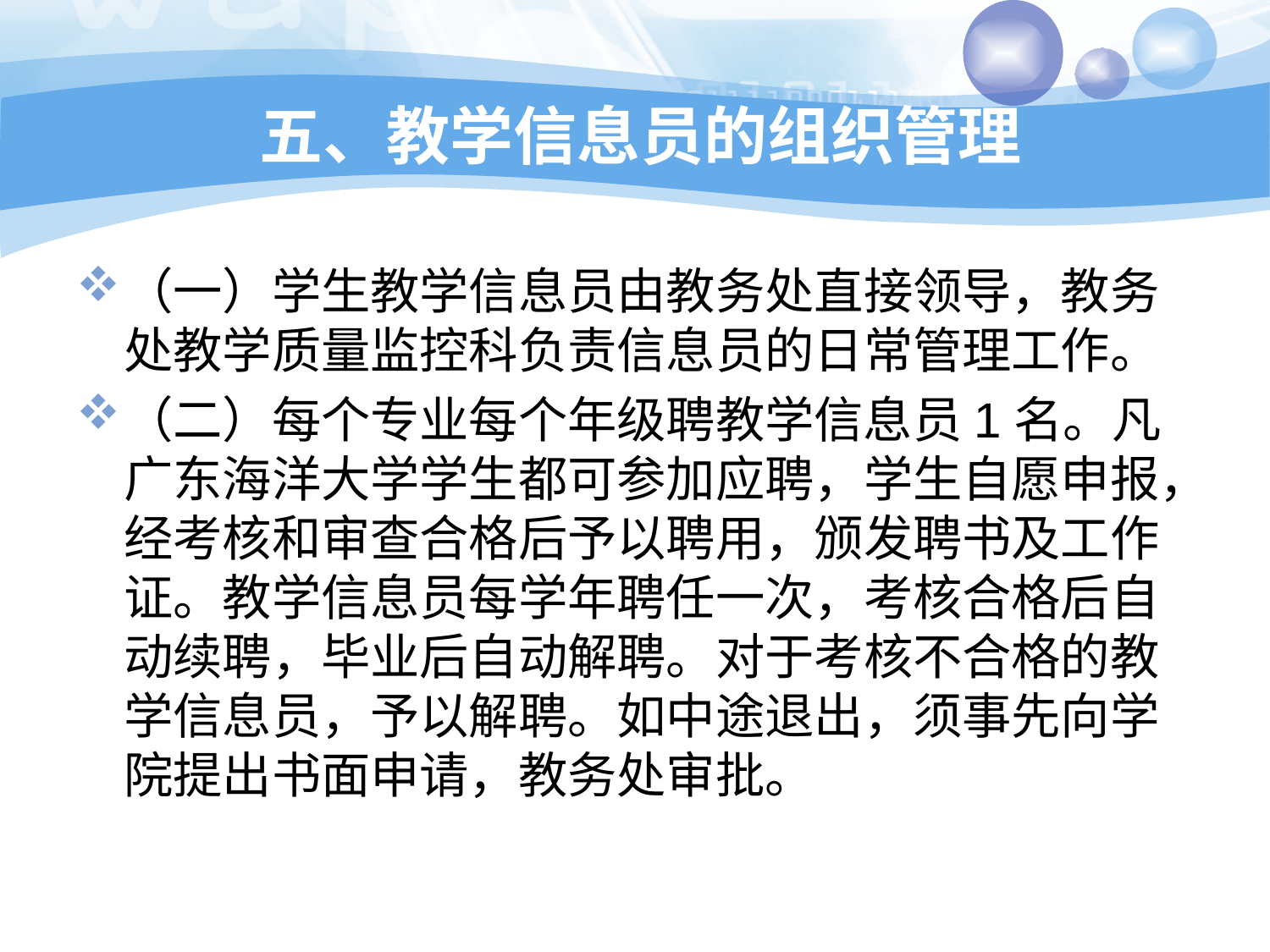

# 五、教学信息员的组织管理
（一）学生教学信息员由教务处直接领导，教务处教学质量监控科负责信息员的日常管理工作。
（二）每个专业每个年级聘教学信息员1名。凡广东海洋大学学生都可参加应聘，学生自愿申报，经考核和审查合格后予以聘用，颁发聘书及工作证。教学信息员每学年聘任一次，考核合格后自动续聘，毕业后自动解聘。对于考核不合格的教学信息员，予以解聘。如中途退出，须事先向学院提出书面申请，教务处审批。